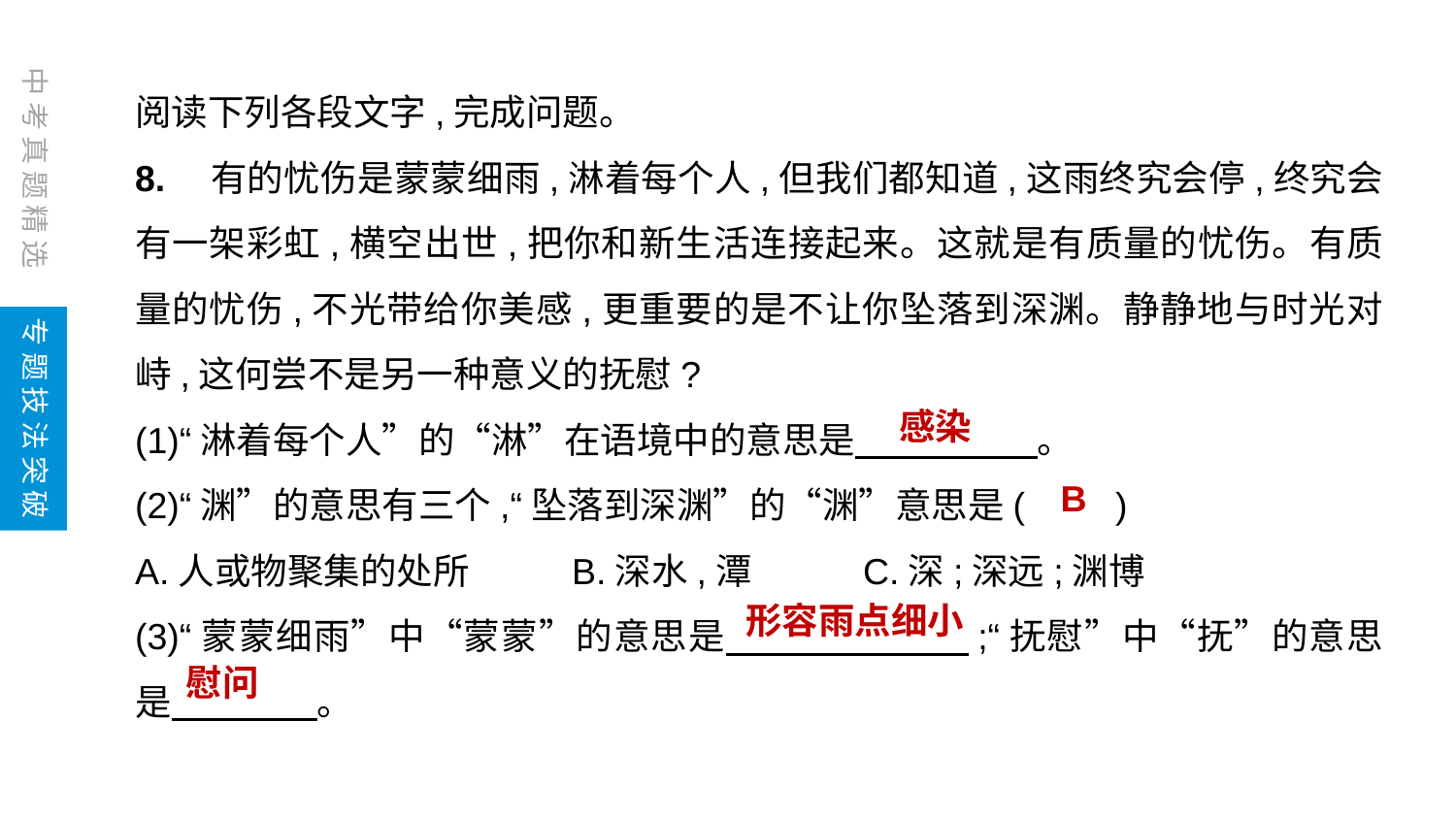

中考真题精选
阅读下列各段文字,完成问题。
8.　有的忧伤是蒙蒙细雨,淋着每个人,但我们都知道,这雨终究会停,终究会有一架彩虹,横空出世,把你和新生活连接起来。这就是有质量的忧伤。有质量的忧伤,不光带给你美感,更重要的是不让你坠落到深渊。静静地与时光对峙,这何尝不是另一种意义的抚慰?
(1)“淋着每个人”的“淋”在语境中的意思是　　　　　。
(2)“渊”的意思有三个,“坠落到深渊”的“渊”意思是(　　)
A.人或物聚集的处所	B.深水,潭	C.深;深远;渊博
(3)“蒙蒙细雨”中“蒙蒙”的意思是　　　　　  　;“抚慰”中“抚”的意思是　　　　。

专题技法突破
感染
B
形容雨点细小
慰问